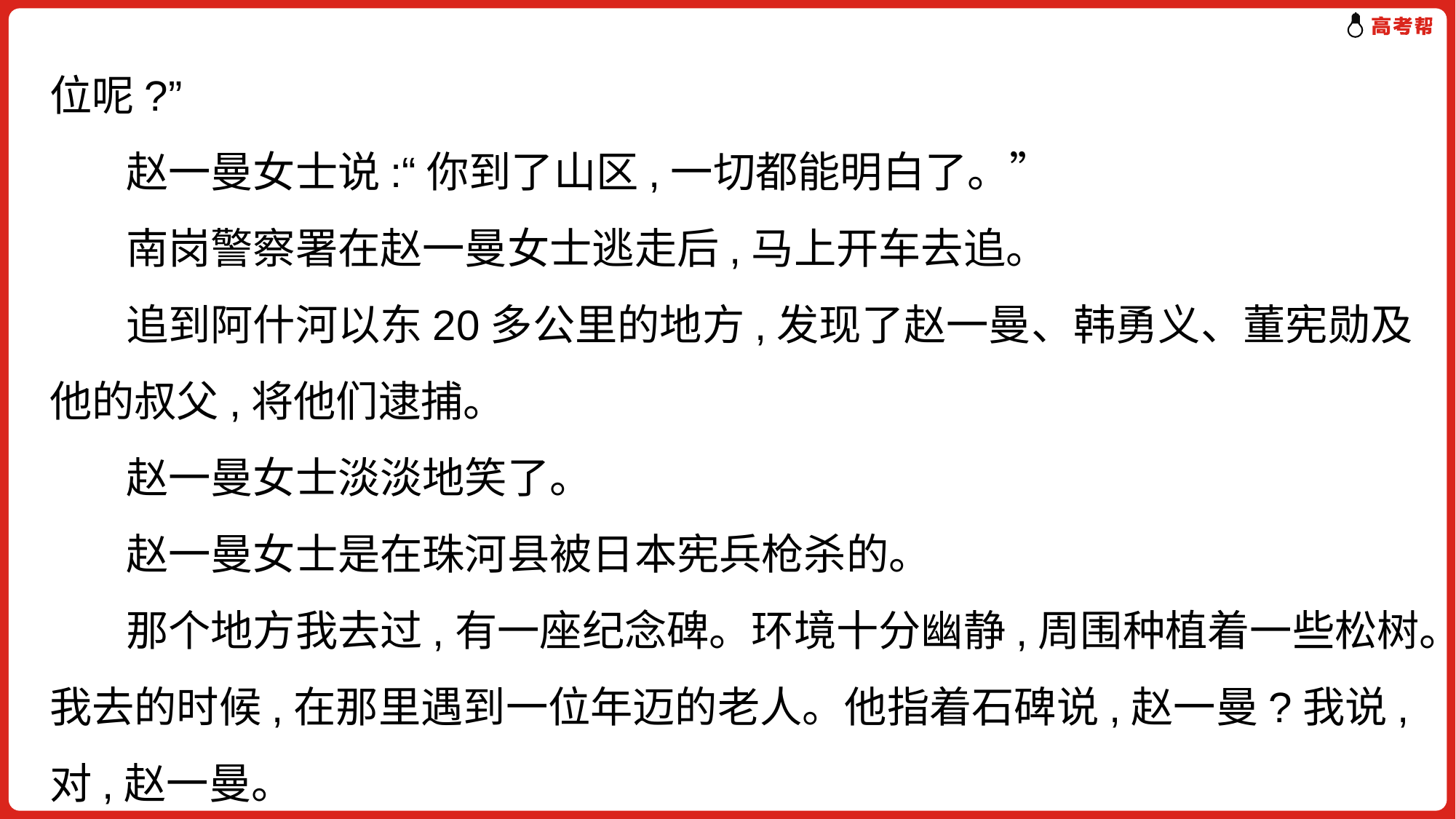

位呢?”
       赵一曼女士说:“你到了山区,一切都能明白了。”
       南岗警察署在赵一曼女士逃走后,马上开车去追。
       追到阿什河以东20多公里的地方,发现了赵一曼、韩勇义、董宪勋及他的叔父,将他们逮捕。
       赵一曼女士淡淡地笑了。
       赵一曼女士是在珠河县被日本宪兵枪杀的。
       那个地方我去过,有一座纪念碑。环境十分幽静,周围种植着一些松树。
我去的时候,在那里遇到一位年迈的老人。他指着石碑说,赵一曼?我说,对,赵一曼。